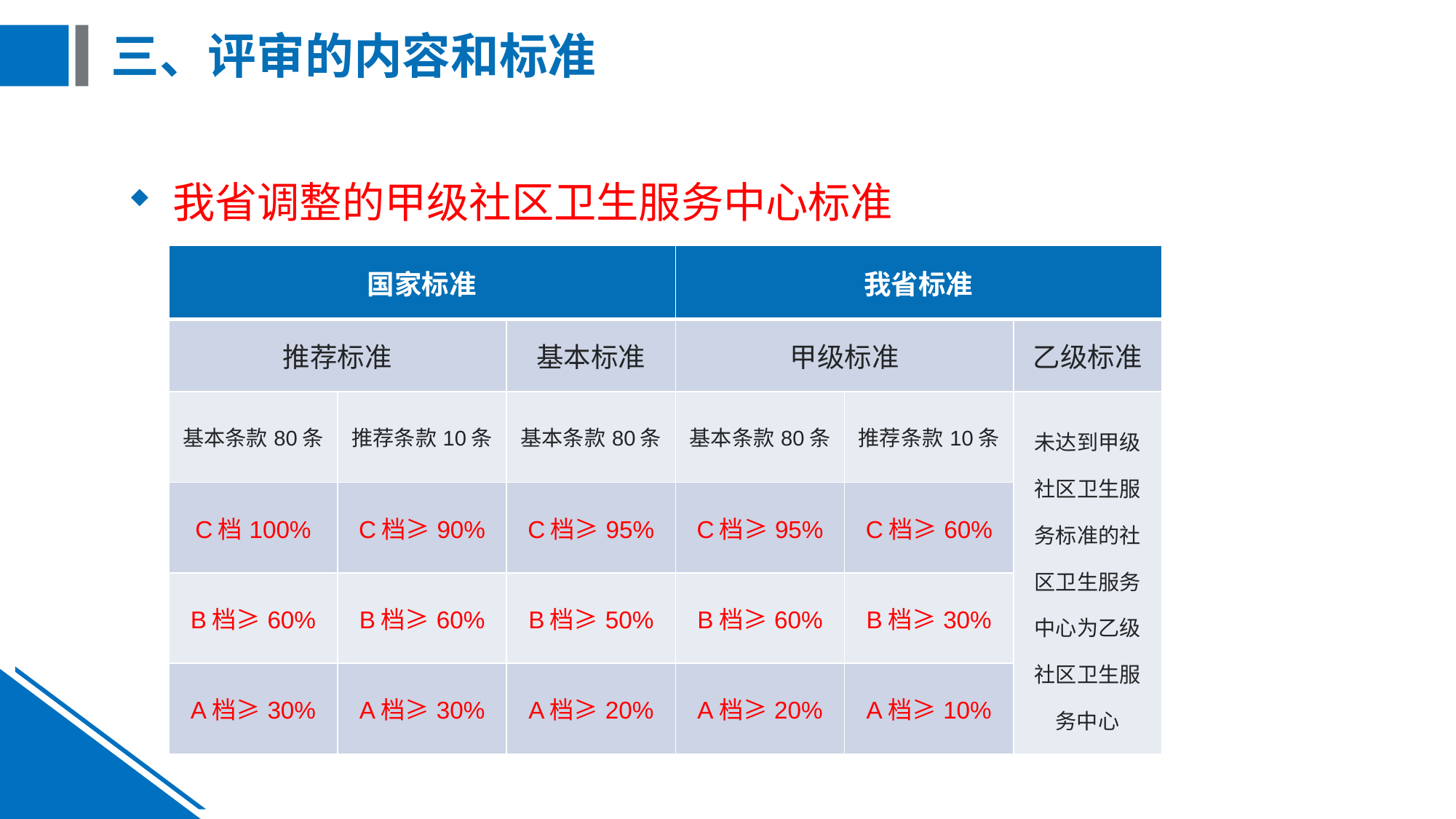

# 三、评审的内容和标准
我省调整的甲级社区卫生服务中心标准
| 国家标准 |  |  | 我省标准 |  |  |
| --- | --- | --- | --- | --- | --- |
| 推荐标准 |  | 基本标准 | 甲级标准 |  | 乙级标准 |
| 基本条款80条 | 推荐条款10条 | 基本条款80条 | 基本条款80条 | 推荐条款10条 | 未达到甲级社区卫生服务标准的社区卫生服务中心为乙级社区卫生服务中心 |
| C档100% | C档≥90% | C档≥95% | C档≥95% | C档≥60% |  |
| B档≥60% | B档≥60% | B档≥50% | B档≥60% | B档≥30% |  |
| A档≥30% | A档≥30% | A档≥20% | A档≥20% | A档≥10% |  |